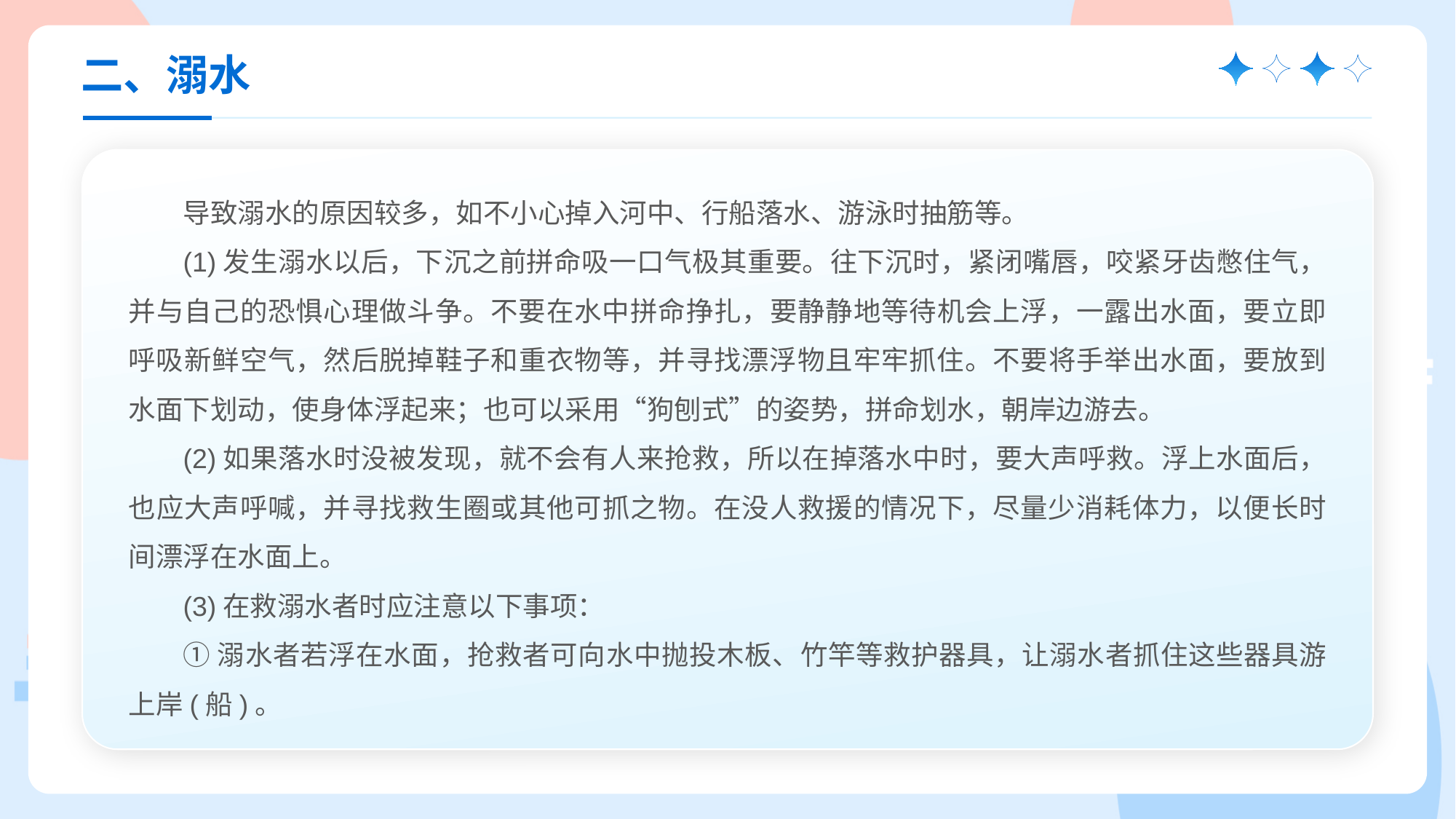

二、溺水

导致溺水的原因较多，如不小心掉入河中、行船落水、游泳时抽筋等。
(1)发生溺水以后，下沉之前拼命吸一口气极其重要。往下沉时，紧闭嘴唇，咬紧牙齿憋住气，并与自己的恐惧心理做斗争。不要在水中拼命挣扎，要静静地等待机会上浮，一露出水面，要立即呼吸新鲜空气，然后脱掉鞋子和重衣物等，并寻找漂浮物且牢牢抓住。不要将手举出水面，要放到水面下划动，使身体浮起来；也可以采用“狗刨式”的姿势，拼命划水，朝岸边游去。
(2)如果落水时没被发现，就不会有人来抢救，所以在掉落水中时，要大声呼救。浮上水面后，也应大声呼喊，并寻找救生圈或其他可抓之物。在没人救援的情况下，尽量少消耗体力，以便长时间漂浮在水面上。
(3)在救溺水者时应注意以下事项：
①溺水者若浮在水面，抢救者可向水中抛投木板、竹竿等救护器具，让溺水者抓住这些器具游上岸(船)。